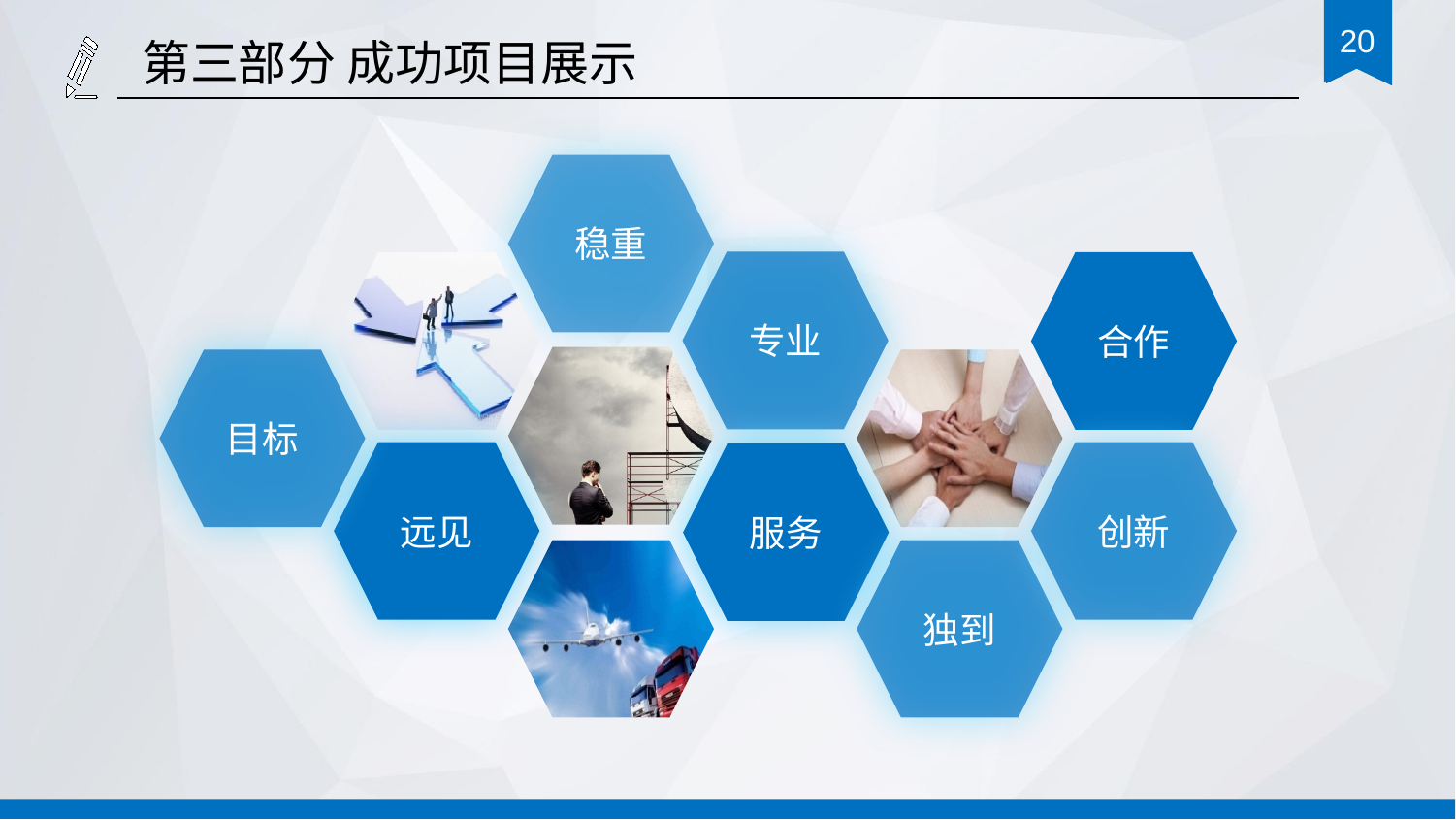

第三部分 成功项目展示

稳重
专业

合作

目标

远见
创新
服务

独到